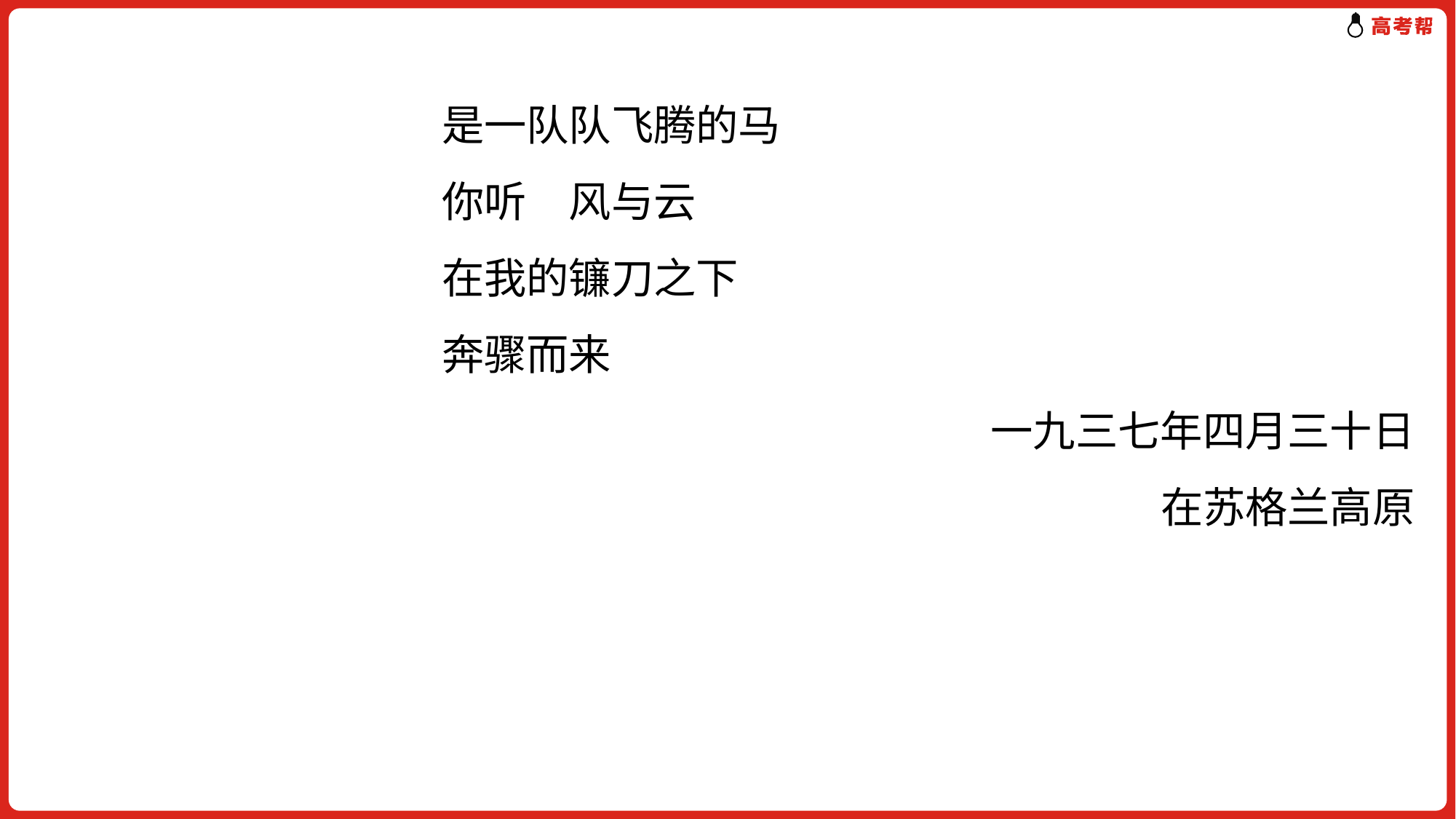

是一队队飞腾的马
                                        你听　风与云
                                        在我的镰刀之下
                                        奔骤而来
一九三七年四月三十日
在苏格兰高原